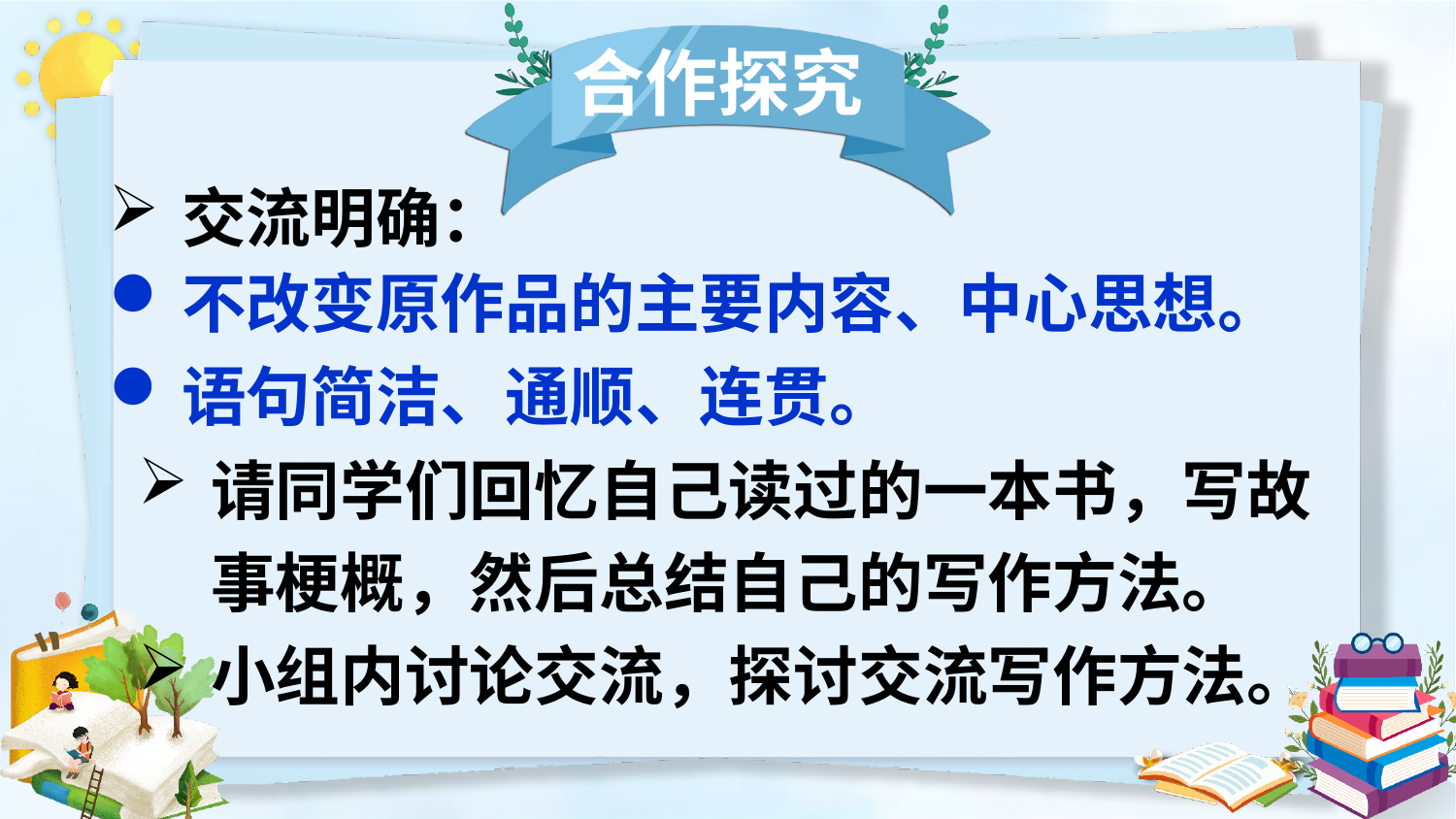

合作探究
交流明确：
不改变原作品的主要内容、中心思想。
语句简洁、通顺、连贯。
请同学们回忆自己读过的一本书，写故事梗概，然后总结自己的写作方法。
小组内讨论交流，探讨交流写作方法。